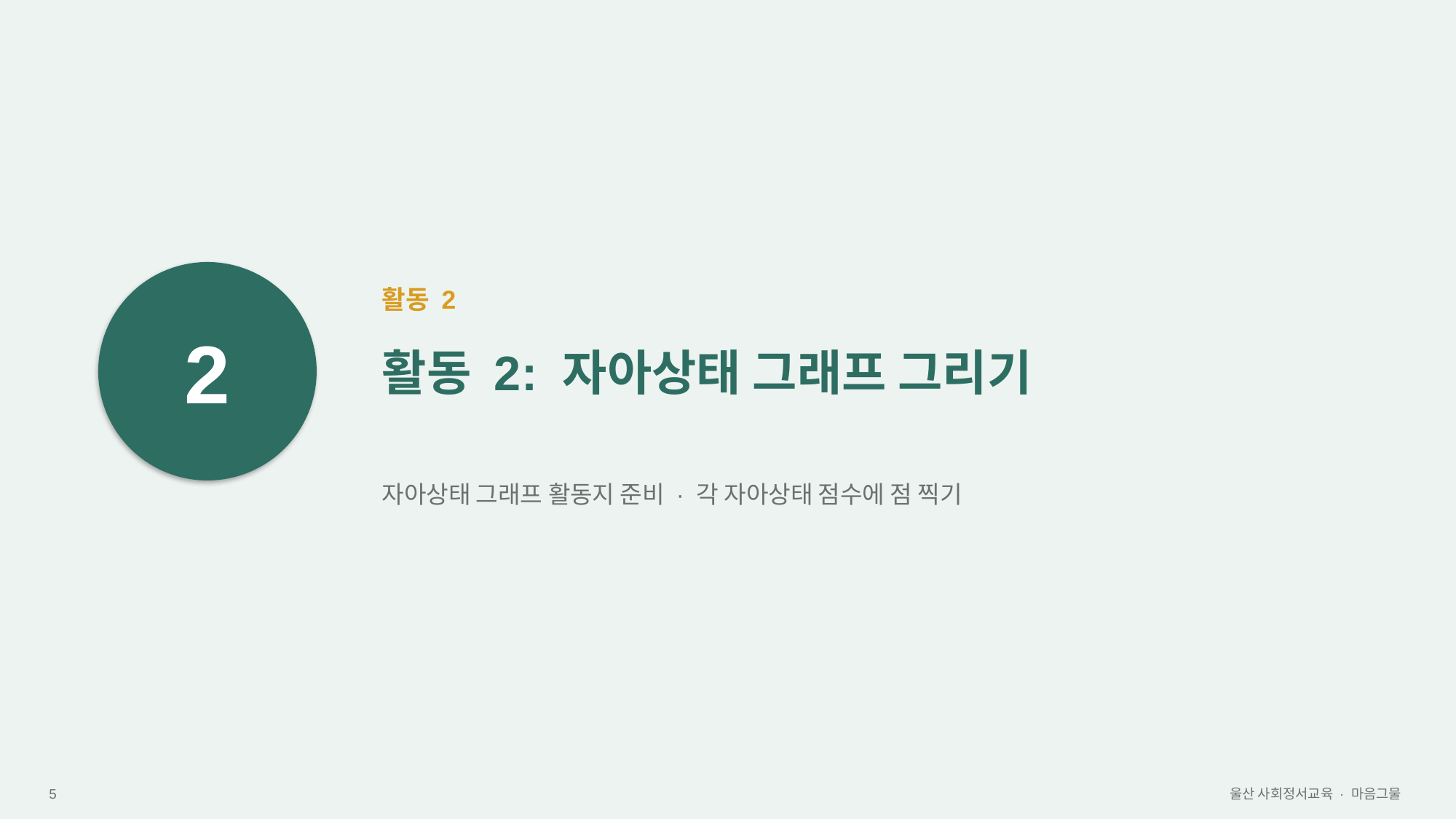

2
활동 2
활동 2: 자아상태 그래프 그리기
자아상태 그래프 활동지 준비 · 각 자아상태 점수에 점 찍기
5
울산 사회정서교육 · 마음그물